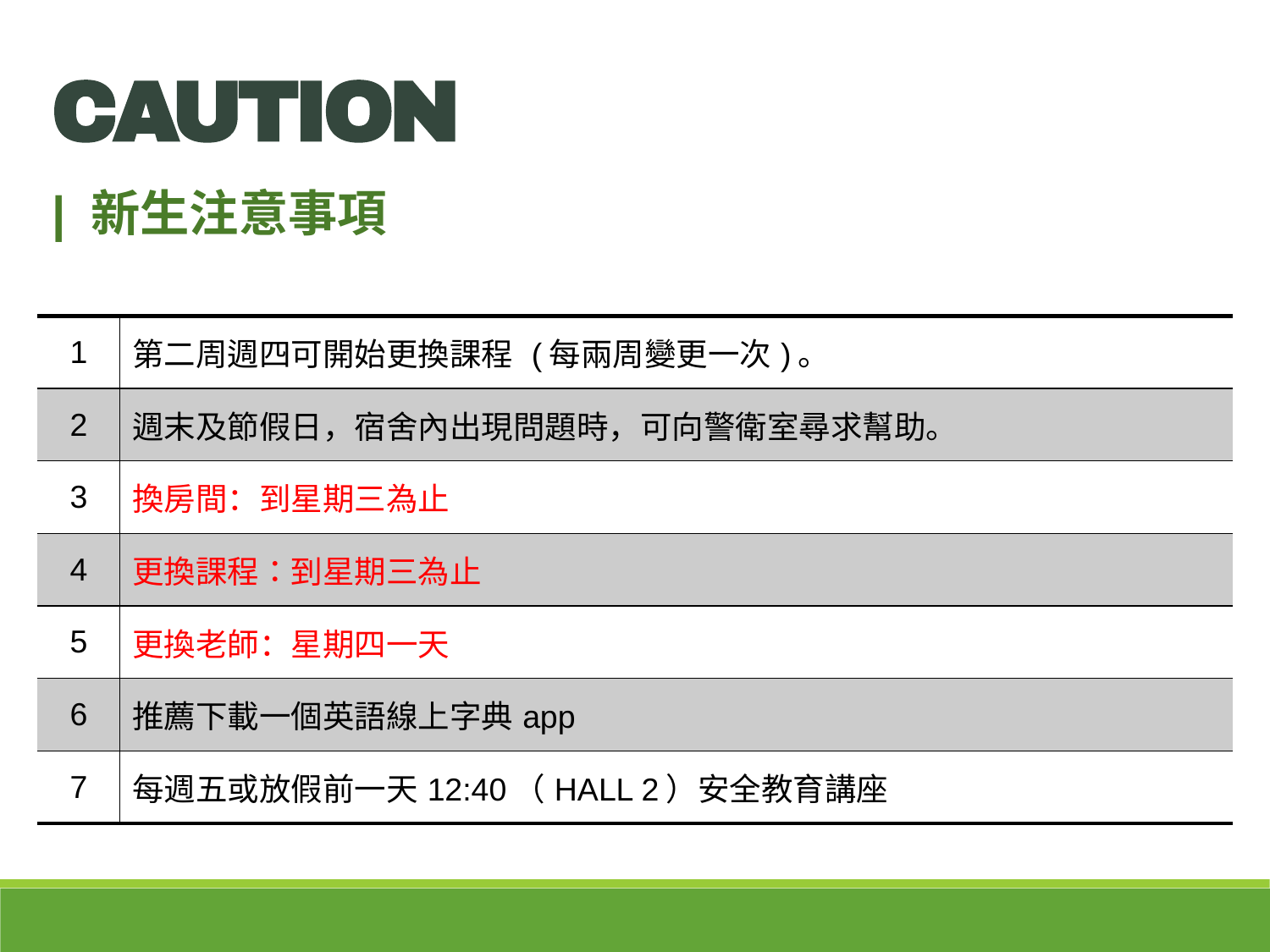

Caution
| 新生注意事項
| 1 | 第二周週四可開始更換課程 (每兩周變更一次)。 |
| --- | --- |
| 2 | 週末及節假日，宿舍內出現問題時，可向警衛室尋求幫助。 |
| 3 | 換房間：到星期三為止 |
| 4 | 更換課程：到星期三為止 |
| 5 | 更換老師：星期四一天 |
| 6 | 推薦下載一個英語線上字典app |
| 7 | 每週五或放假前一天12:40（HALL 2）安全教育講座 |